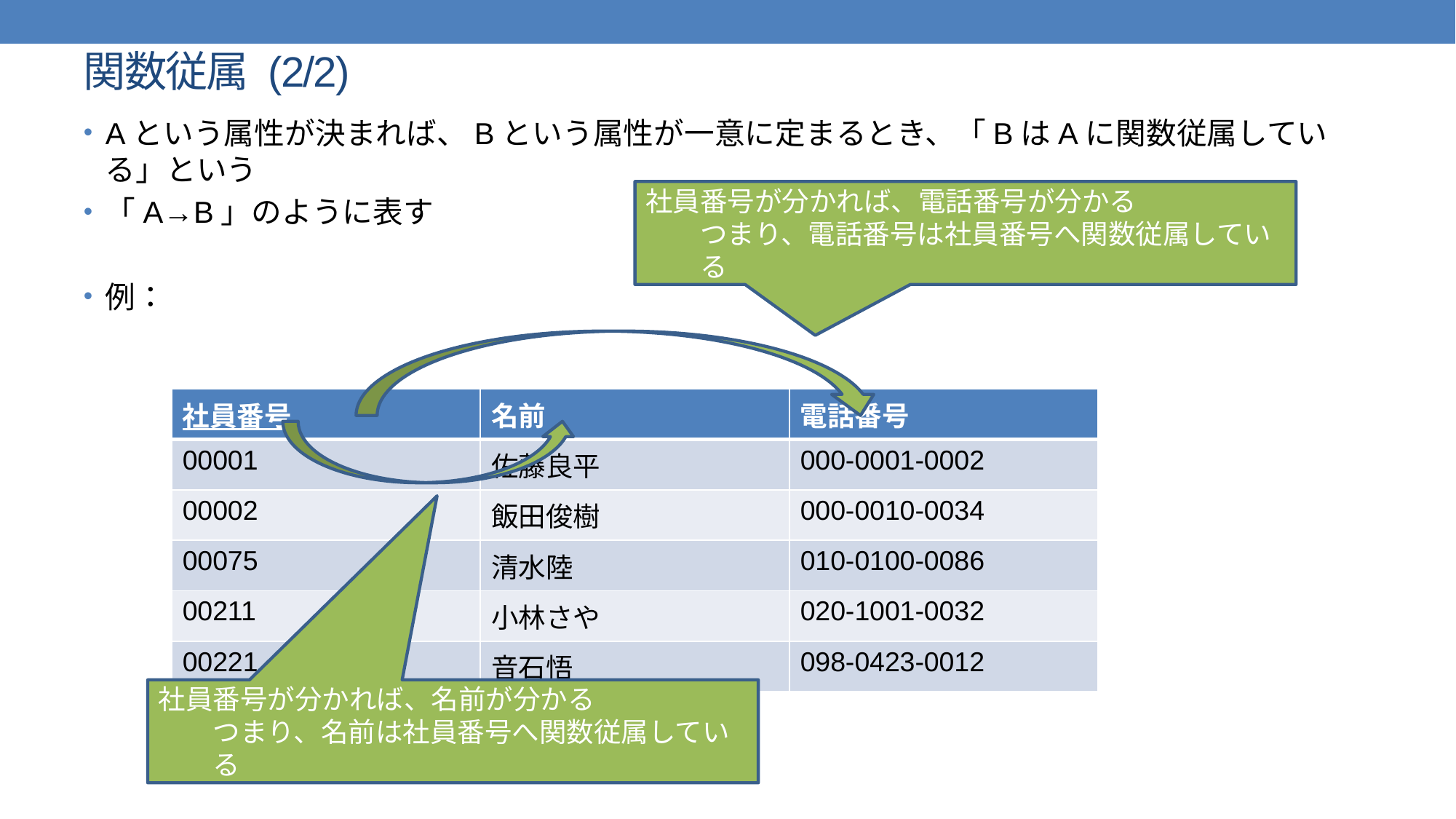

# 関数従属 (2/2)
Aという属性が決まれば、Bという属性が一意に定まるとき、「BはAに関数従属している」という
「A→B」のように表す

例：
社員番号が分かれば、電話番号が分かる
つまり、電話番号は社員番号へ関数従属している

| 社員番号 | 名前 | 電話番号 |
| --- | --- | --- |
| 00001 | 佐藤良平 | 000-0001-0002 |
| 00002 | 飯田俊樹 | 000-0010-0034 |
| 00075 | 清水陸 | 010-0100-0086 |
| 00211 | 小林さや | 020-1001-0032 |
| 00221 | 音石悟 | 098-0423-0012 |

社員番号が分かれば、名前が分かる
つまり、名前は社員番号へ関数従属している